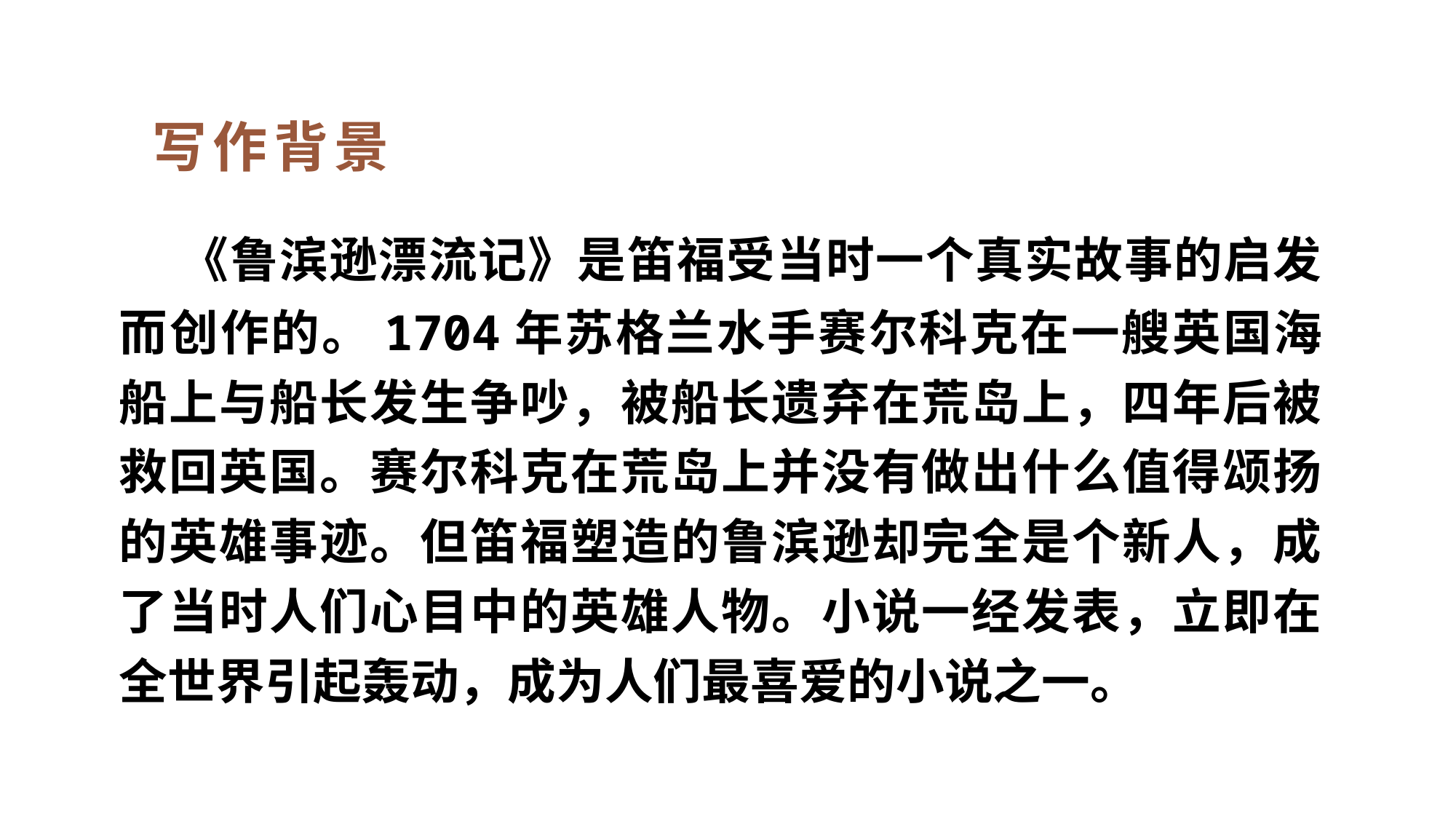

写作背景
   《鲁滨逊漂流记》是笛福受当时一个真实故事的启发而创作的。1704年苏格兰水手赛尔科克在一艘英国海船上与船长发生争吵，被船长遗弃在荒岛上，四年后被救回英国。赛尔科克在荒岛上并没有做出什么值得颂扬的英雄事迹。但笛福塑造的鲁滨逊却完全是个新人，成了当时人们心目中的英雄人物。小说一经发表，立即在全世界引起轰动，成为人们最喜爱的小说之一。